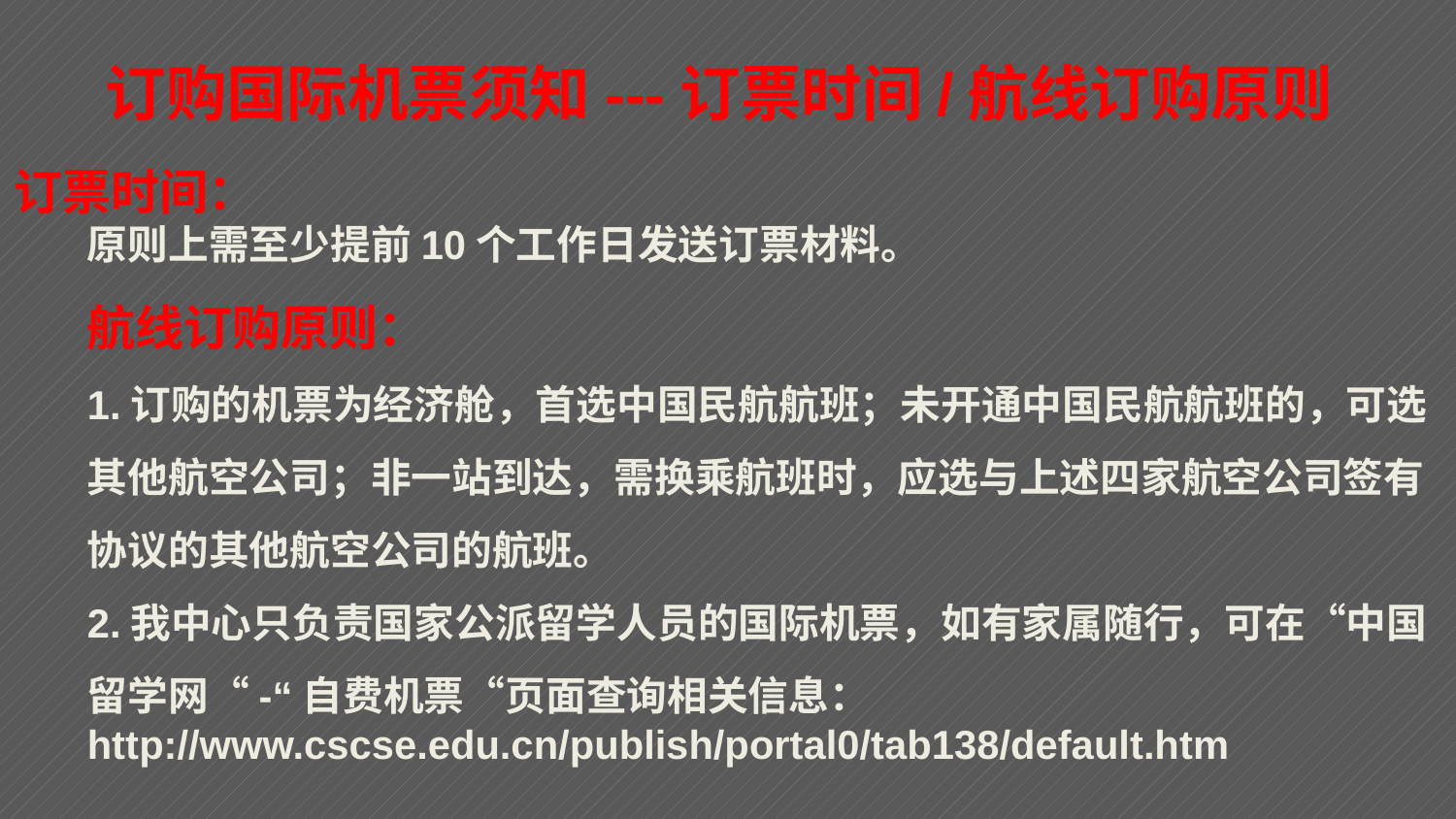

订购国际机票须知---订票时间/航线订购原则
订票时间：
原则上需至少提前10个工作日发送订票材料。
航线订购原则：
1.订购的机票为经济舱，首选中国民航航班；未开通中国民航航班的，可选其他航空公司；非一站到达，需换乘航班时，应选与上述四家航空公司签有协议的其他航空公司的航班。
2.我中心只负责国家公派留学人员的国际机票，如有家属随行，可在“中国留学网“-“自费机票“页面查询相关信息：
http://www.cscse.edu.cn/publish/portal0/tab138/default.htm